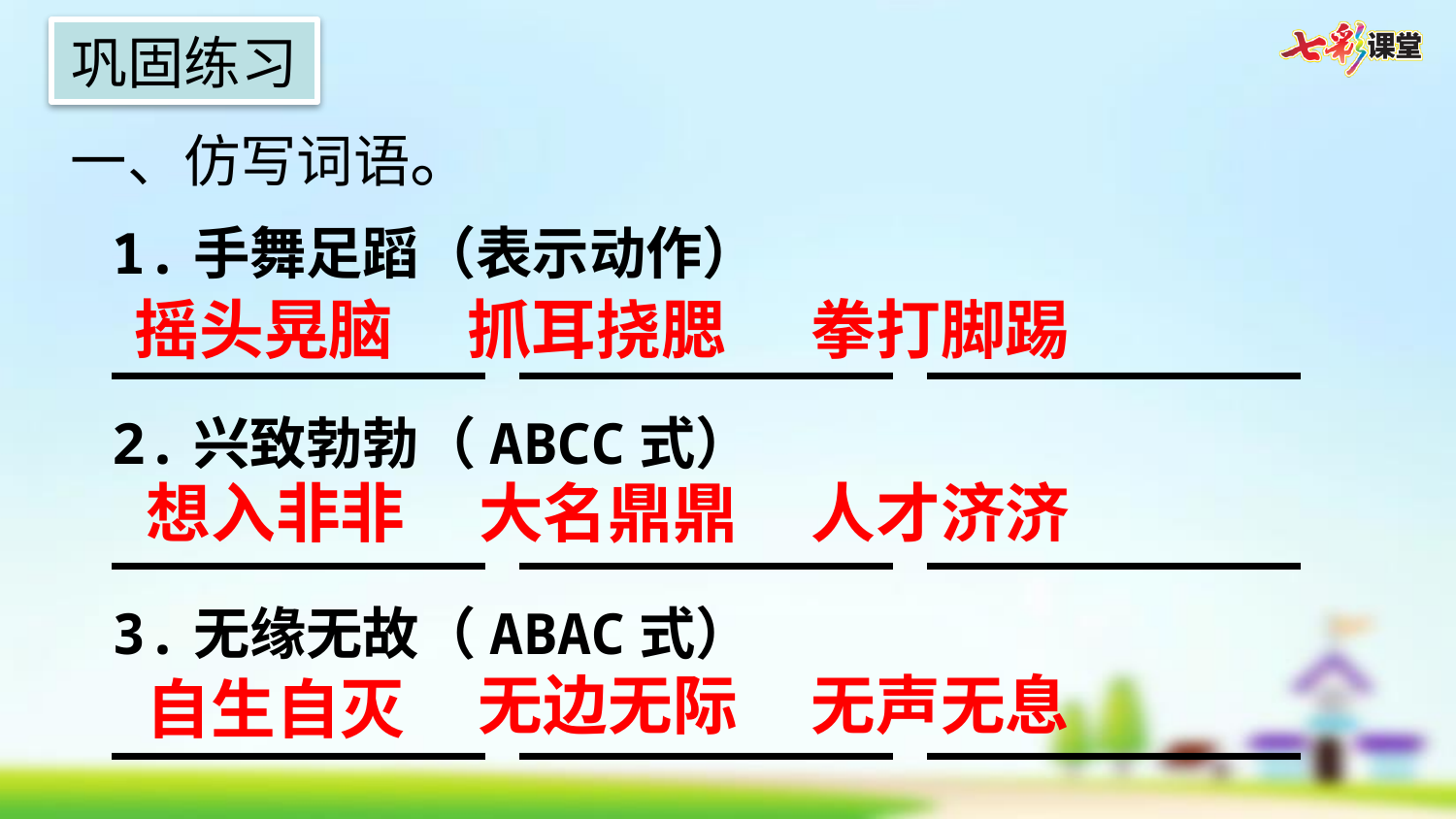

巩固练习
一、仿写词语。
1.手舞足蹈（表示动作）
___________ ___________ ___________
2.兴致勃勃（ABCC式）
___________ ___________ ___________
3.无缘无故（ABAC式）
___________ ___________ ___________
摇头晃脑
抓耳挠腮
拳打脚踢
想入非非
大名鼎鼎
人才济济
无边无际
无声无息
自生自灭